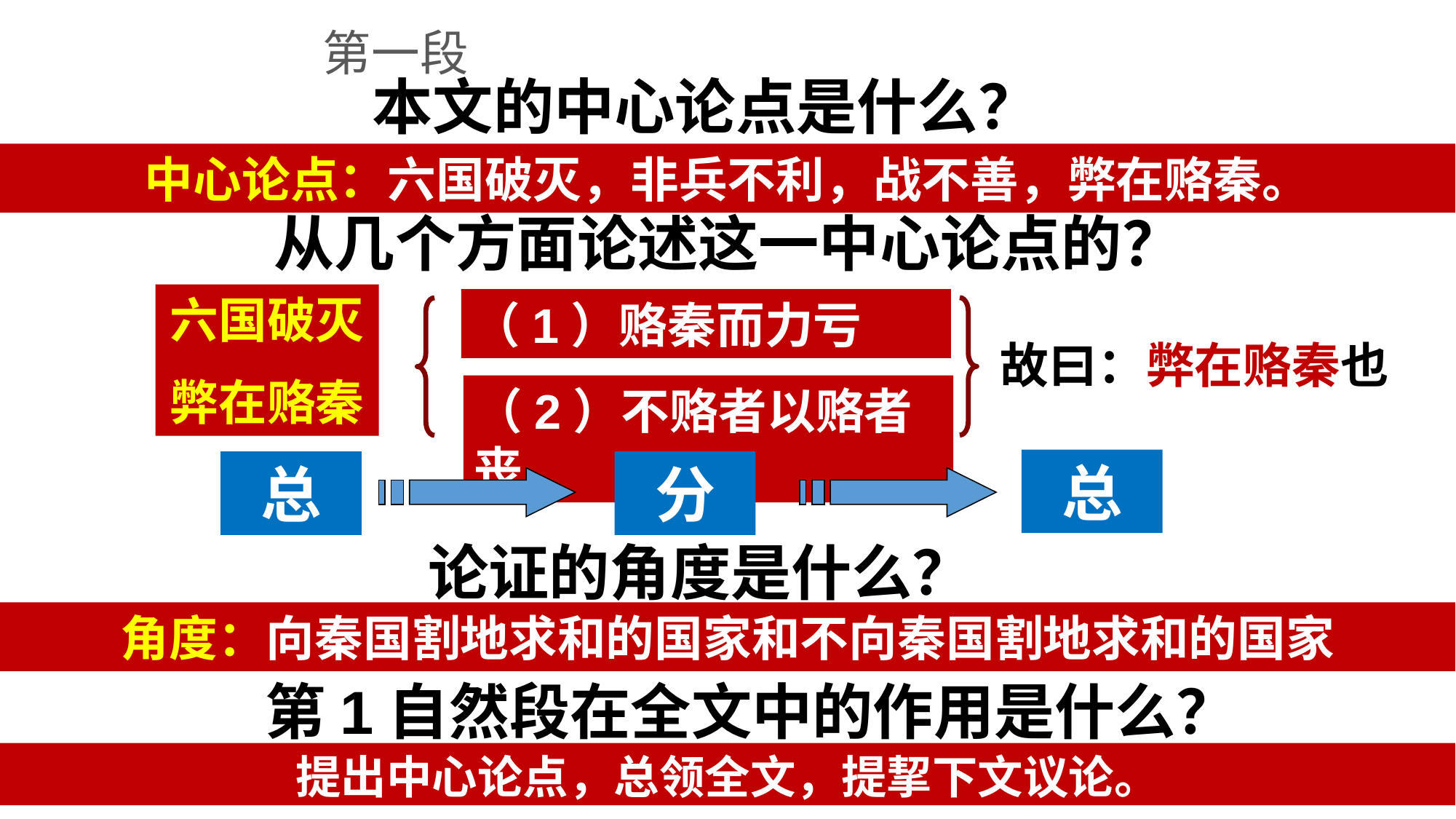

第一段
本文的中心论点是什么？
中心论点：六国破灭，非兵不利，战不善，弊在赂秦。
从几个方面论述这一中心论点的？
六国破灭
弊在赂秦
（1）赂秦而力亏

故曰：弊在赂秦也
（2）不赂者以赂者丧
总
总
分

论证的角度是什么？
角度：向秦国割地求和的国家和不向秦国割地求和的国家
第1自然段在全文中的作用是什么？
提出中心论点，总领全文，提挈下文议论。